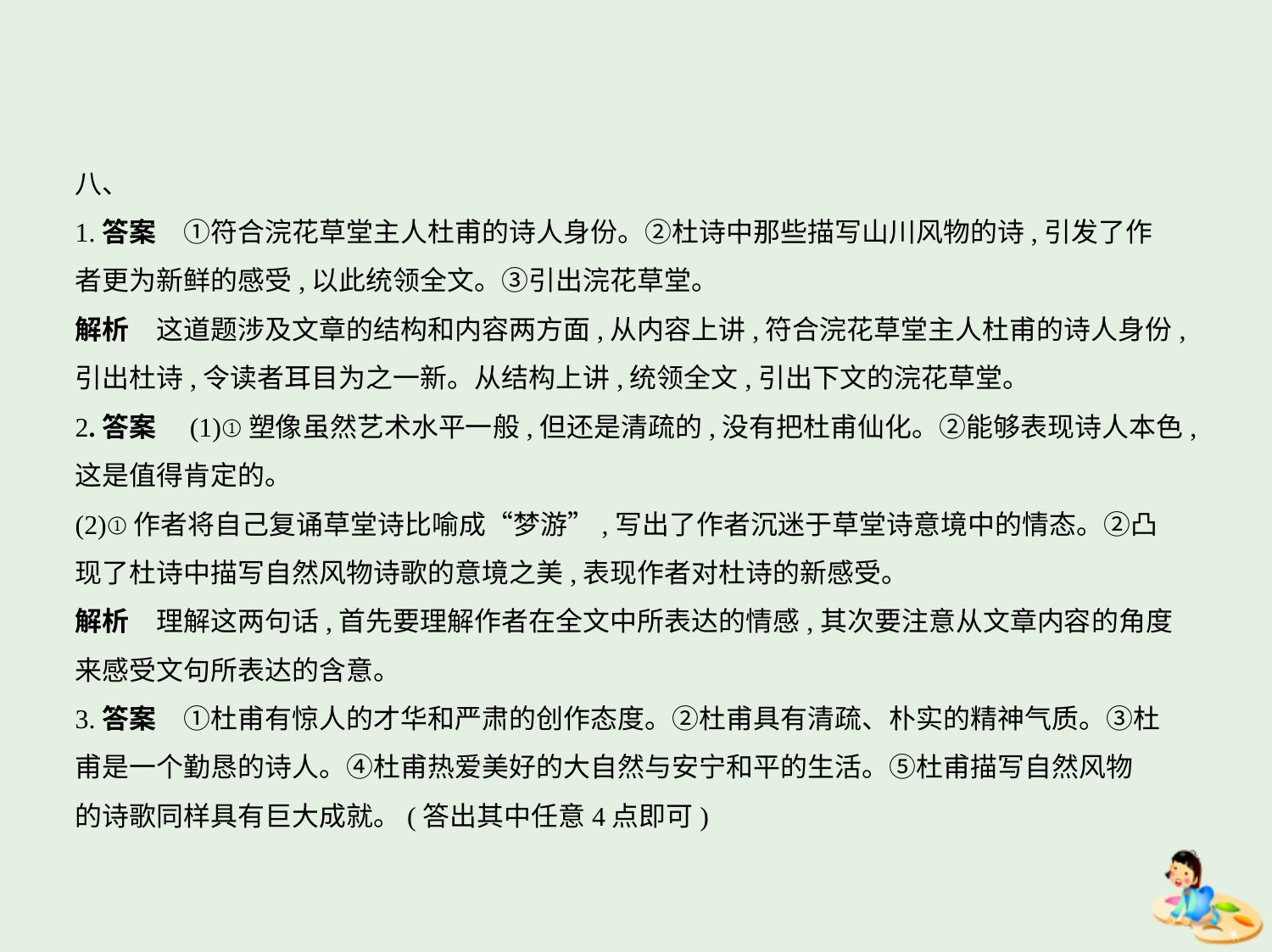

八、
1.答案　①符合浣花草堂主人杜甫的诗人身份。②杜诗中那些描写山川风物的诗,引发了作
者更为新鲜的感受,以此统领全文。③引出浣花草堂。
解析　这道题涉及文章的结构和内容两方面,从内容上讲,符合浣花草堂主人杜甫的诗人身份,
引出杜诗,令读者耳目为之一新。从结构上讲,统领全文,引出下文的浣花草堂。
2.答案　(1)①塑像虽然艺术水平一般,但还是清疏的,没有把杜甫仙化。②能够表现诗人本色,
这是值得肯定的。
(2)①作者将自己复诵草堂诗比喻成“梦游”,写出了作者沉迷于草堂诗意境中的情态。②凸
现了杜诗中描写自然风物诗歌的意境之美,表现作者对杜诗的新感受。
解析　理解这两句话,首先要理解作者在全文中所表达的情感,其次要注意从文章内容的角度
来感受文句所表达的含意。
3.答案　①杜甫有惊人的才华和严肃的创作态度。②杜甫具有清疏、朴实的精神气质。③杜
甫是一个勤恳的诗人。④杜甫热爱美好的大自然与安宁和平的生活。⑤杜甫描写自然风物
的诗歌同样具有巨大成就。(答出其中任意4点即可)